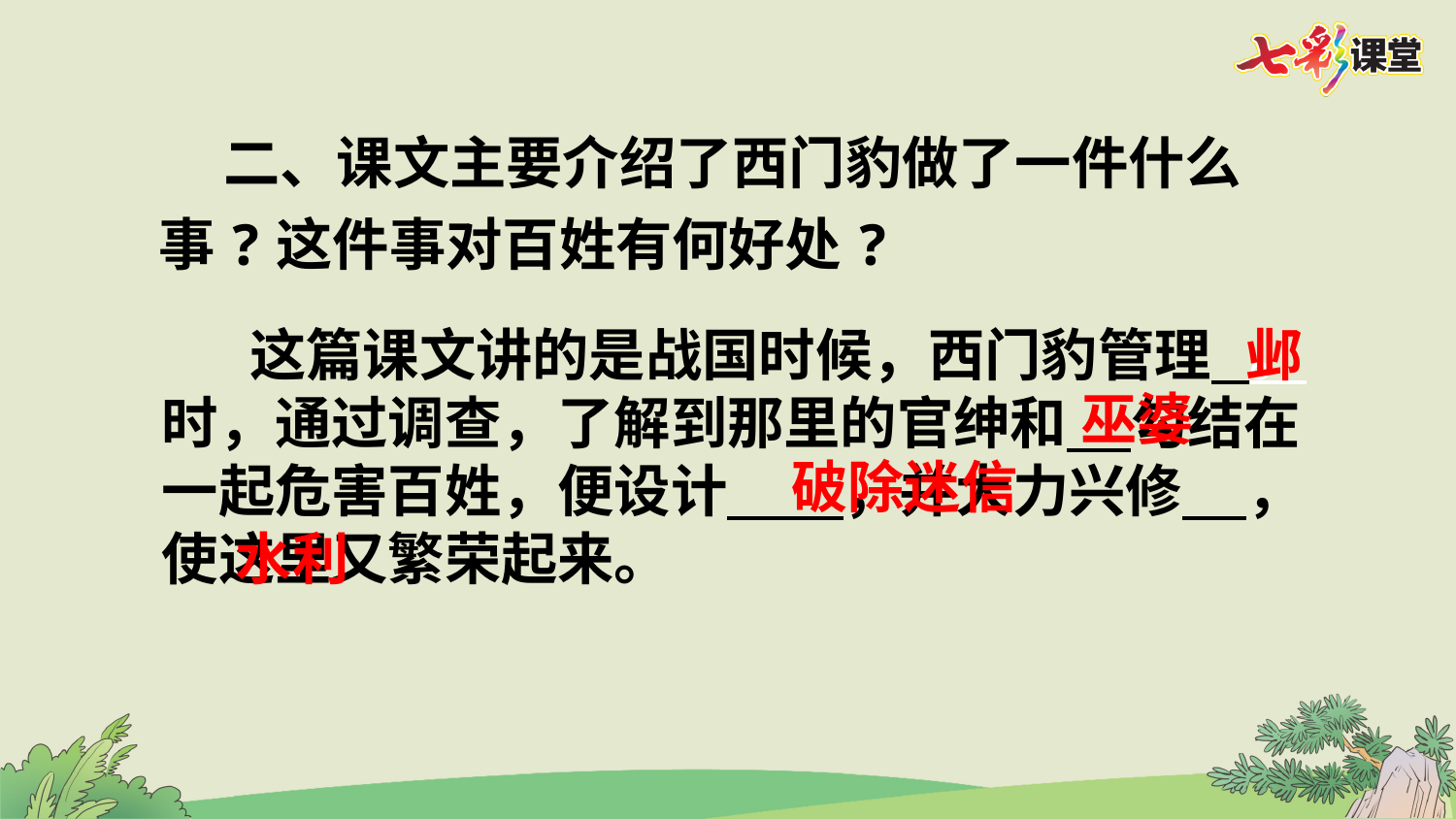

二、课文主要介绍了西门豹做了一件什么事?这件事对百姓有何好处?
  这篇课文讲的是战国时候，西门豹管理   。时，通过调查，了解到那里的官绅和     勾结在一起危害百姓，便设计         ，并大力兴修     ，使这里又繁荣起来。
邺
巫婆
破除迷信
水利